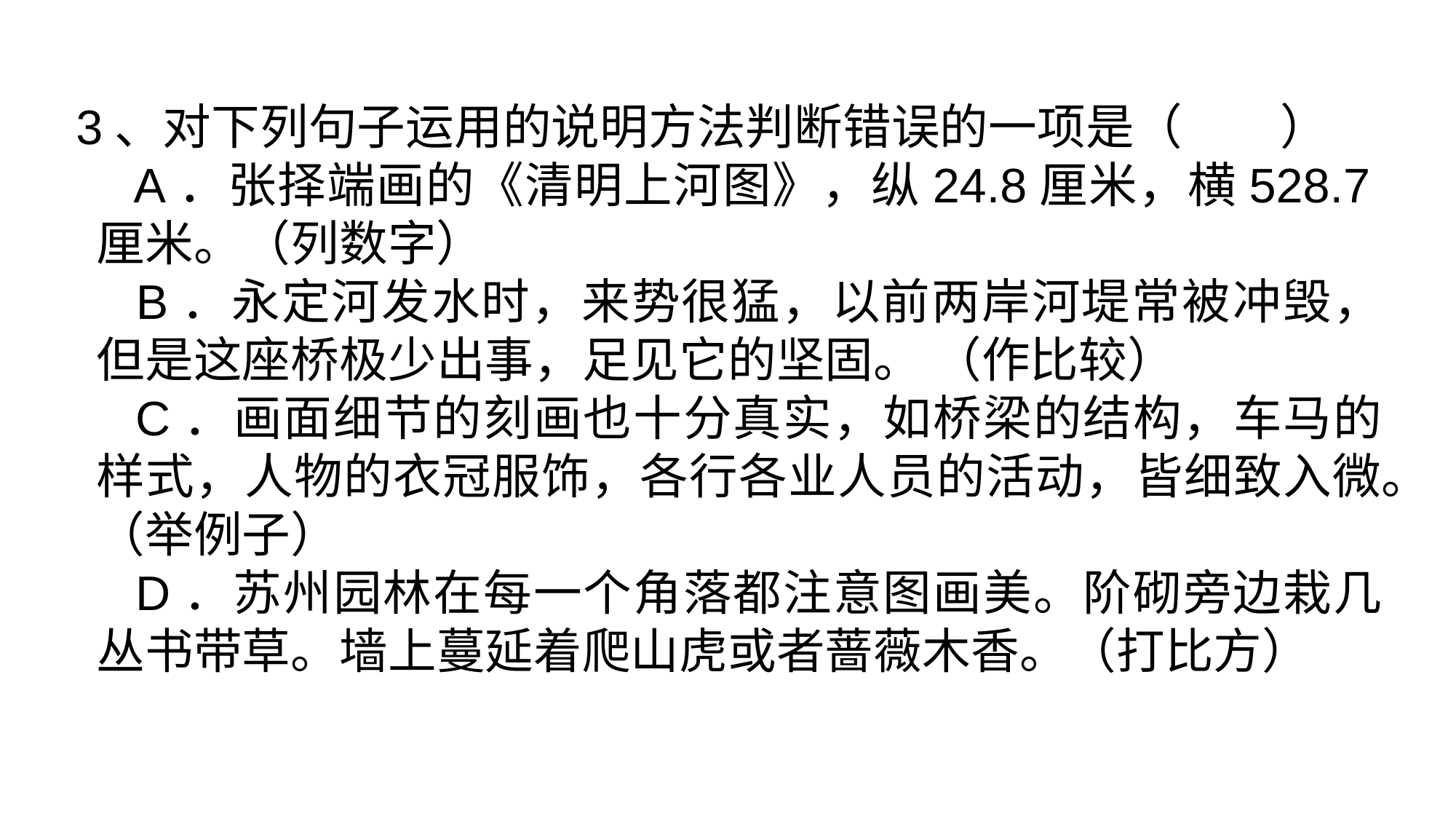

3、对下列句子运用的说明方法判断错误的一项是（　　）
    A．张择端画的《清明上河图》，纵24.8厘米，横528.7厘米。（列数字）
    B．永定河发水时，来势很猛，以前两岸河堤常被冲毁，但是这座桥极少出事，足见它的坚固。 （作比较）
    C．画面细节的刻画也十分真实，如桥梁的结构，车马的样式，人物的衣冠服饰，各行各业人员的活动，皆细致入微。（举例子）
    D．苏州园林在每一个角落都注意图画美。阶砌旁边栽几丛书带草。墙上蔓延着爬山虎或者蔷薇木香。（打比方）